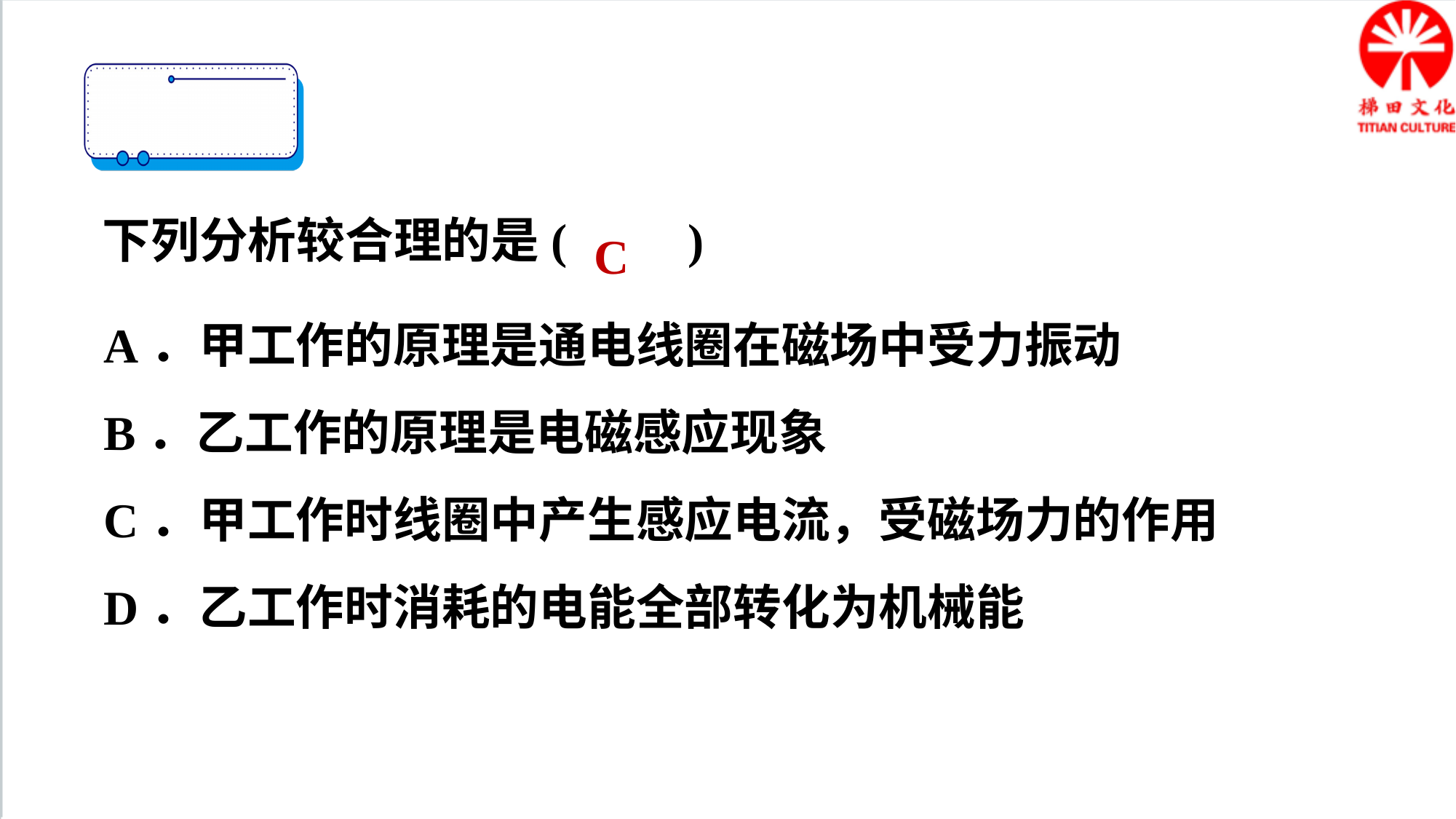

C
下列分析较合理的是(　　)
A．甲工作的原理是通电线圈在磁场中受力振动
B．乙工作的原理是电磁感应现象
C．甲工作时线圈中产生感应电流，受磁场力的作用
D．乙工作时消耗的电能全部转化为机械能